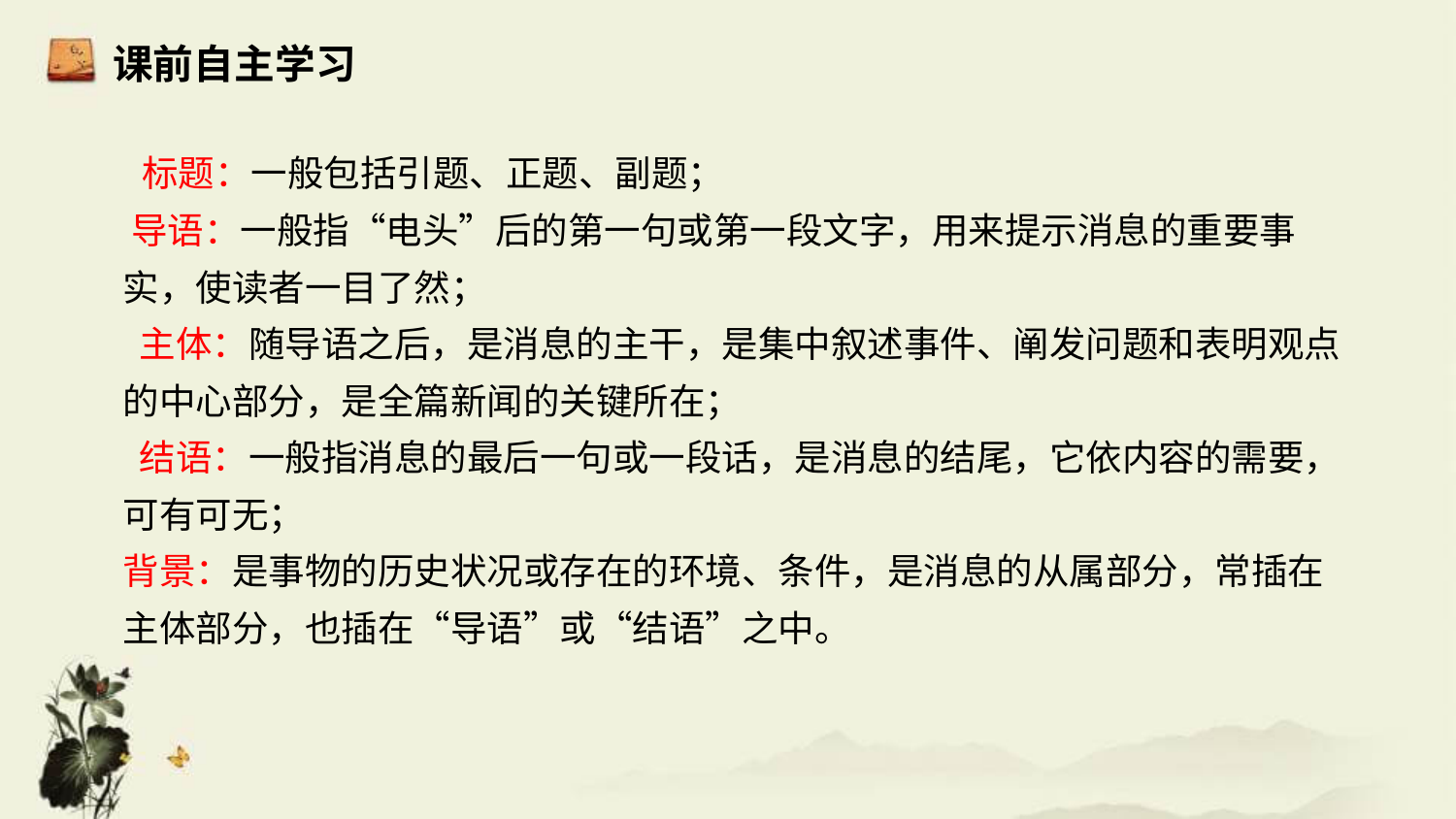

课前自主学习
 标题：一般包括引题、正题、副题；
 导语：一般指“电头”后的第一句或第一段文字，用来提示消息的重要事实，使读者一目了然；
  主体：随导语之后，是消息的主干，是集中叙述事件、阐发问题和表明观点的中心部分，是全篇新闻的关键所在；
  结语：一般指消息的最后一句或一段话，是消息的结尾，它依内容的需要，可有可无；
背景：是事物的历史状况或存在的环境、条件，是消息的从属部分，常插在主体部分，也插在“导语”或“结语”之中。